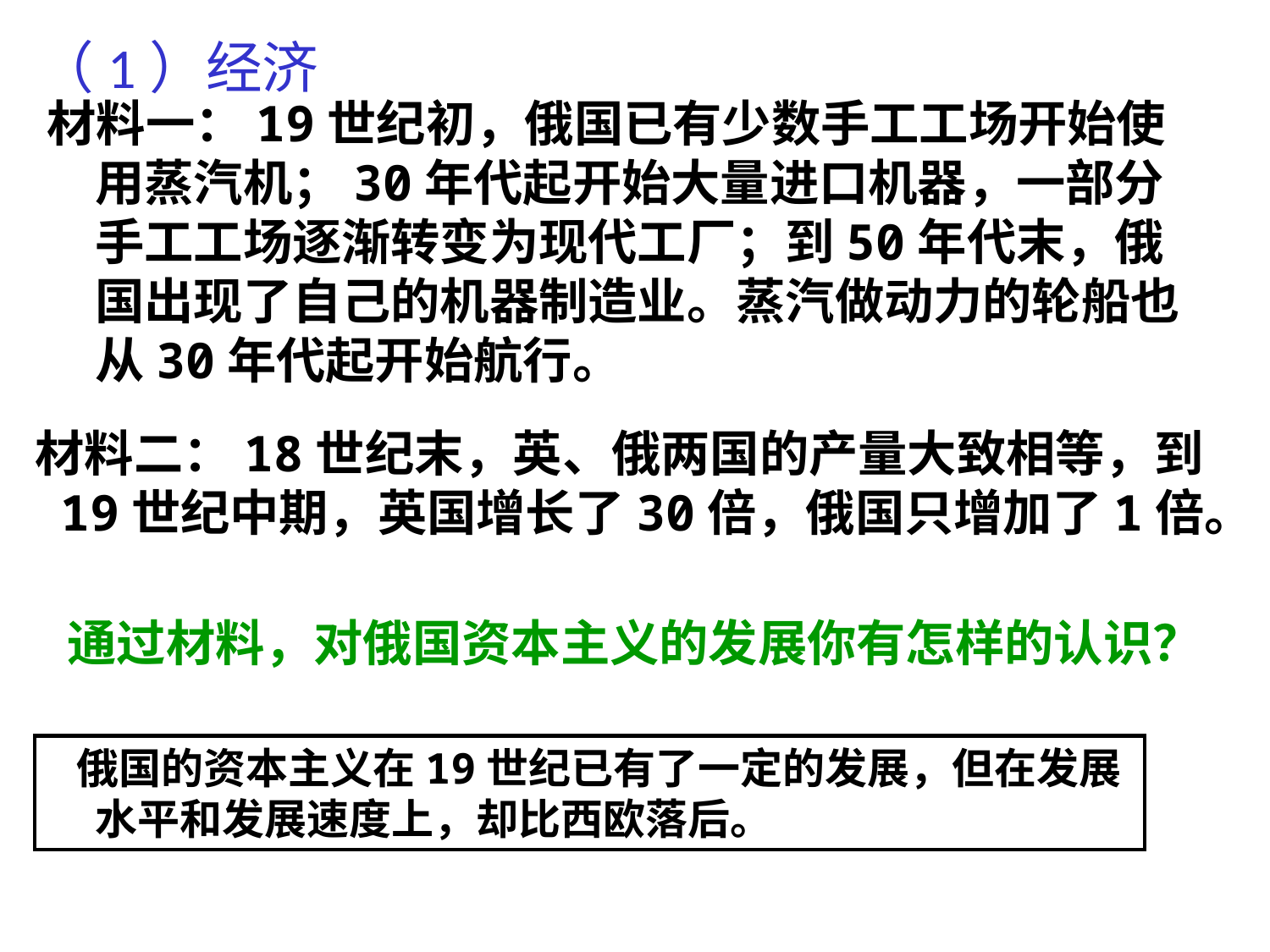

（1）经济
材料一：19世纪初，俄国已有少数手工工场开始使用蒸汽机；30年代起开始大量进口机器，一部分手工工场逐渐转变为现代工厂；到50年代末，俄国出现了自己的机器制造业。蒸汽做动力的轮船也从30年代起开始航行。
 材料二：18世纪末，英、俄两国的产量大致相等，到19世纪中期，英国增长了30倍，俄国只增加了1倍。
通过材料，对俄国资本主义的发展你有怎样的认识？
  俄国的资本主义在19世纪已有了一定的发展，但在发展水平和发展速度上，却比西欧落后。